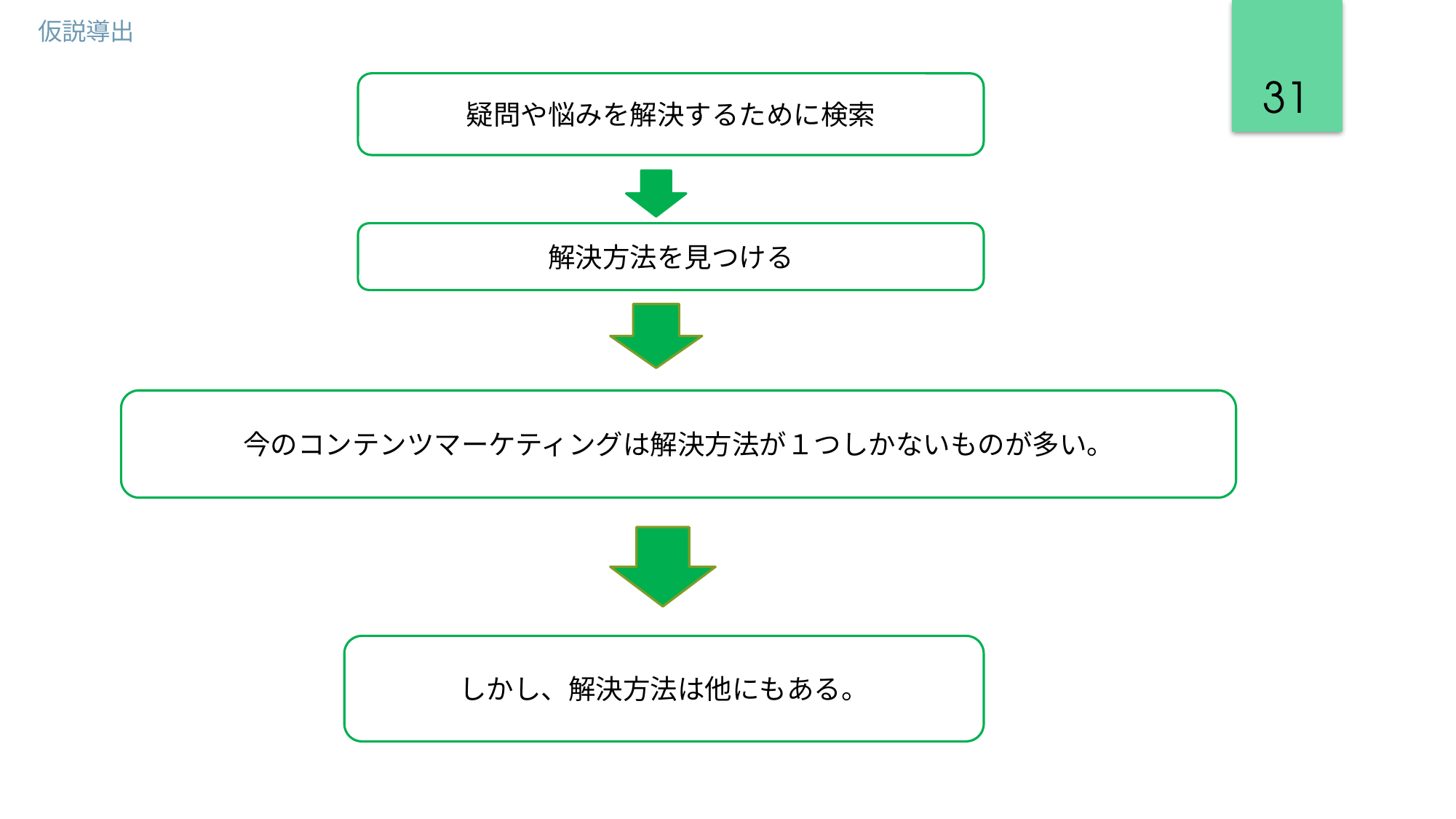

仮説導出
31

疑問や悩みを解決するために検索

解決方法を見つける

今のコンテンツマーケティングは解決方法が１つしかないものが多い。

しかし、解決方法は他にもある。